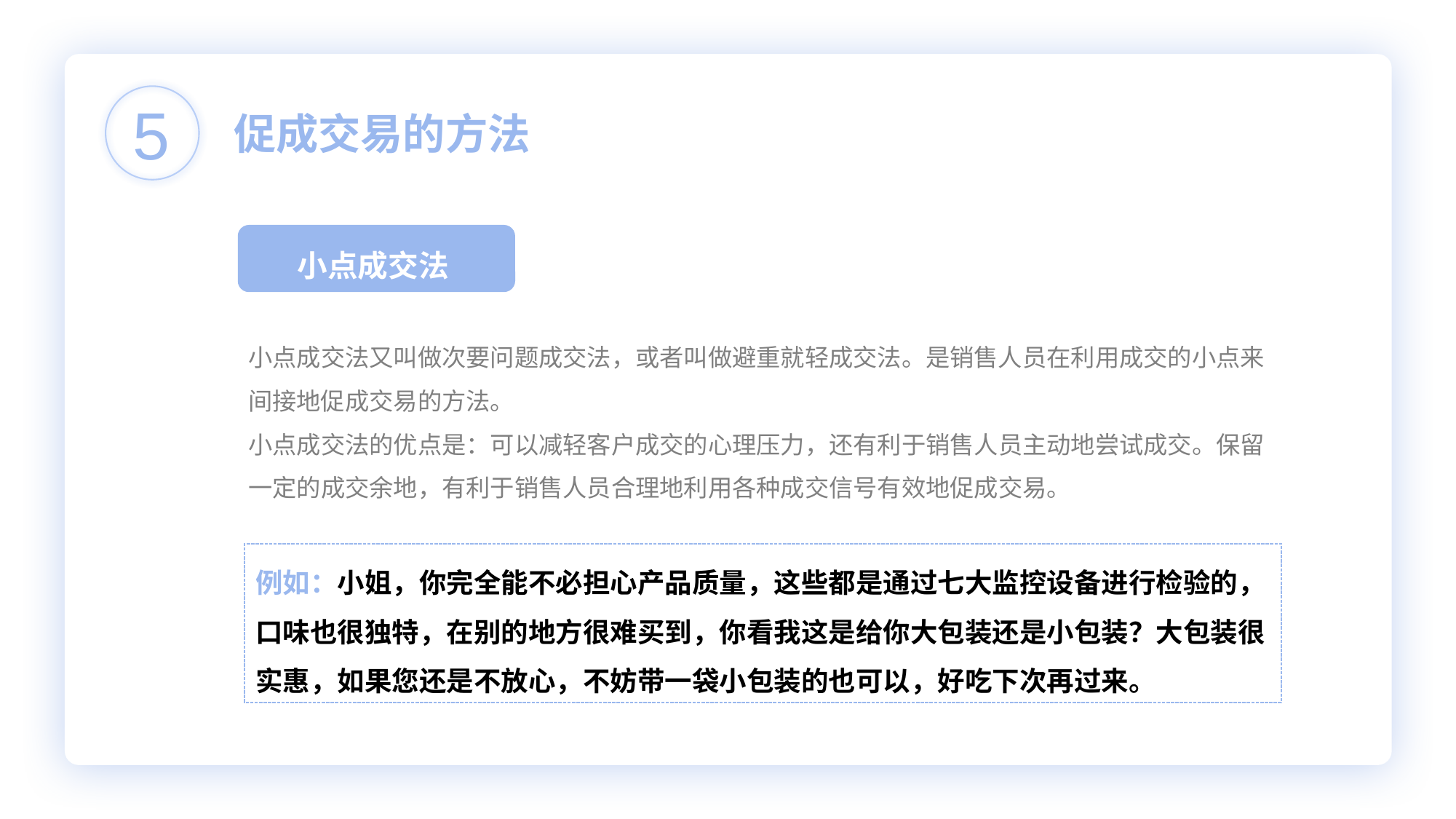

5
促成交易的方法
小点成交法

小点成交法又叫做次要问题成交法，或者叫做避重就轻成交法。是销售人员在利用成交的小点来间接地促成交易的方法。
小点成交法的优点是：可以减轻客户成交的心理压力，还有利于销售人员主动地尝试成交。保留一定的成交余地，有利于销售人员合理地利用各种成交信号有效地促成交易。
例如：小姐，你完全能不必担心产品质量，这些都是通过七大监控设备进行检验的，口味也很独特，在别的地方很难买到，你看我这是给你大包装还是小包装？大包装很实惠，如果您还是不放心，不妨带一袋小包装的也可以，好吃下次再过来。